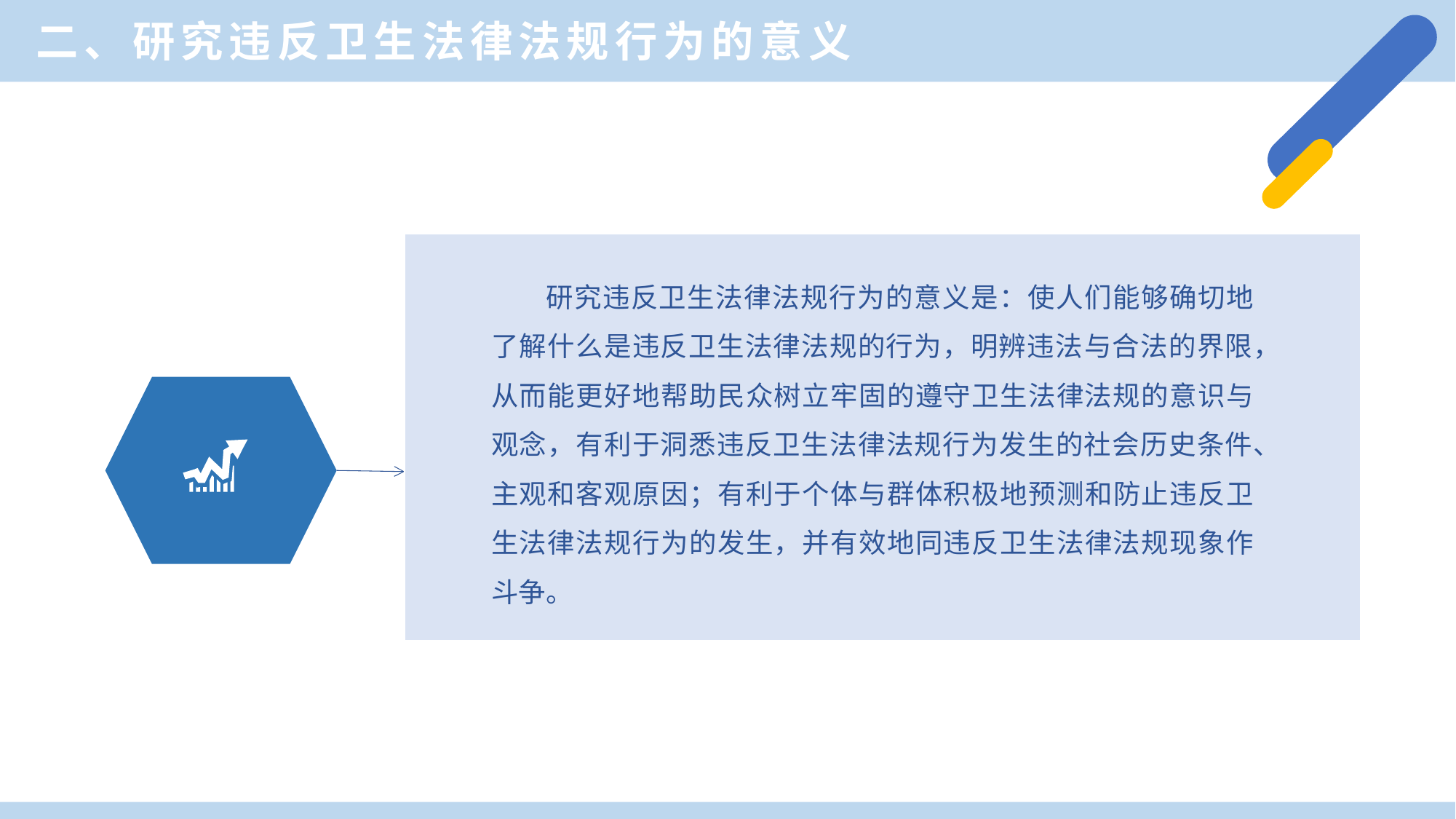

二、研究违反卫生法律法规行为的意义

研究违反卫生法律法规行为的意义是：使人们能够确切地了解什么是违反卫生法律法规的行为，明辨违法与合法的界限，从而能更好地帮助民众树立牢固的遵守卫生法律法规的意识与观念，有利于洞悉违反卫生法律法规行为发生的社会历史条件、主观和客观原因；有利于个体与群体积极地预测和防止违反卫生法律法规行为的发生，并有效地同违反卫生法律法规现象作斗争。